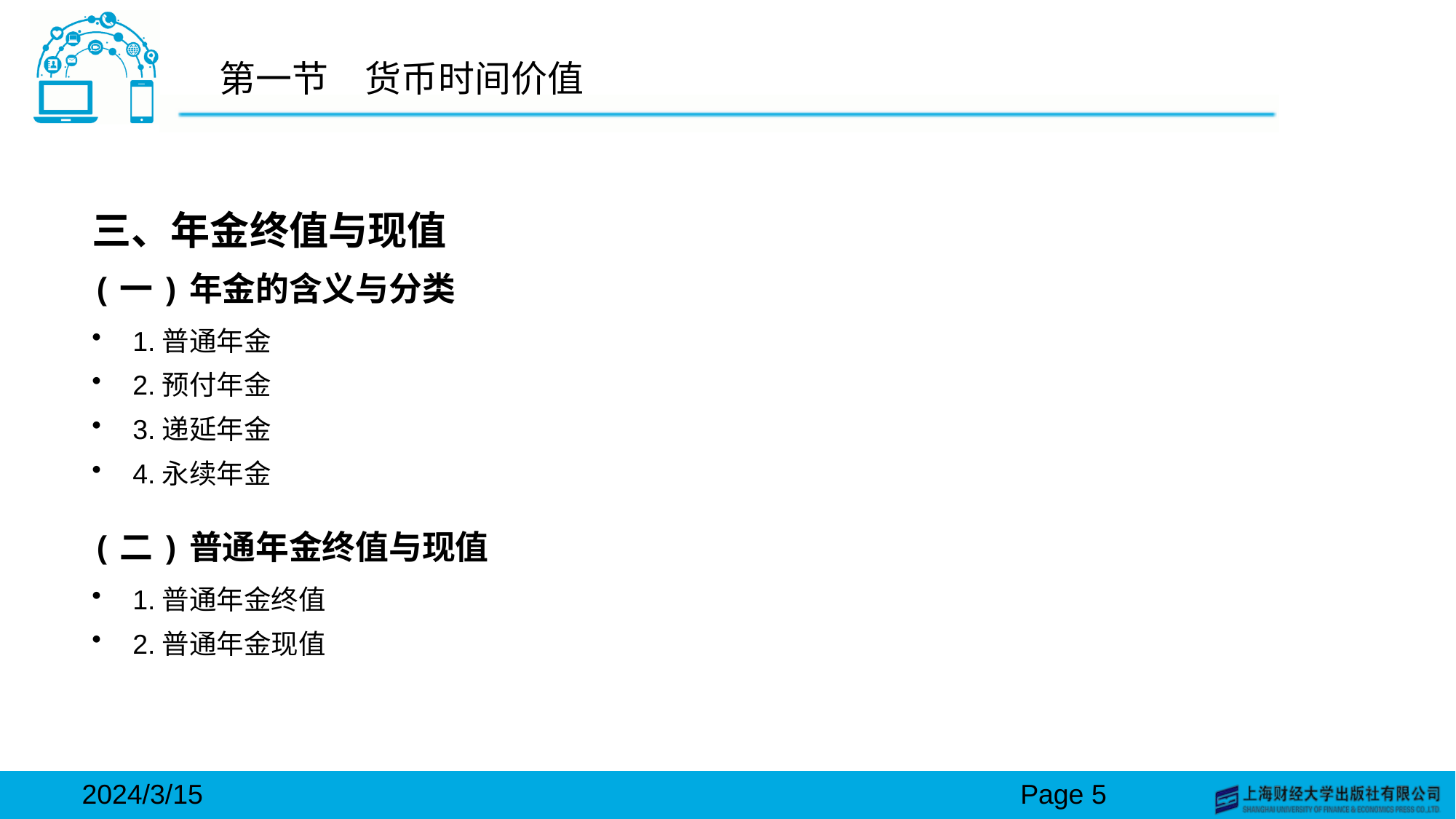

# 第一节　货币时间价值
三、年金终值与现值
(一)年金的含义与分类
1.普通年金
2.预付年金
3.递延年金
4.永续年金
(二)普通年金终值与现值
1.普通年金终值
2.普通年金现值

2024/3/15
Page 5